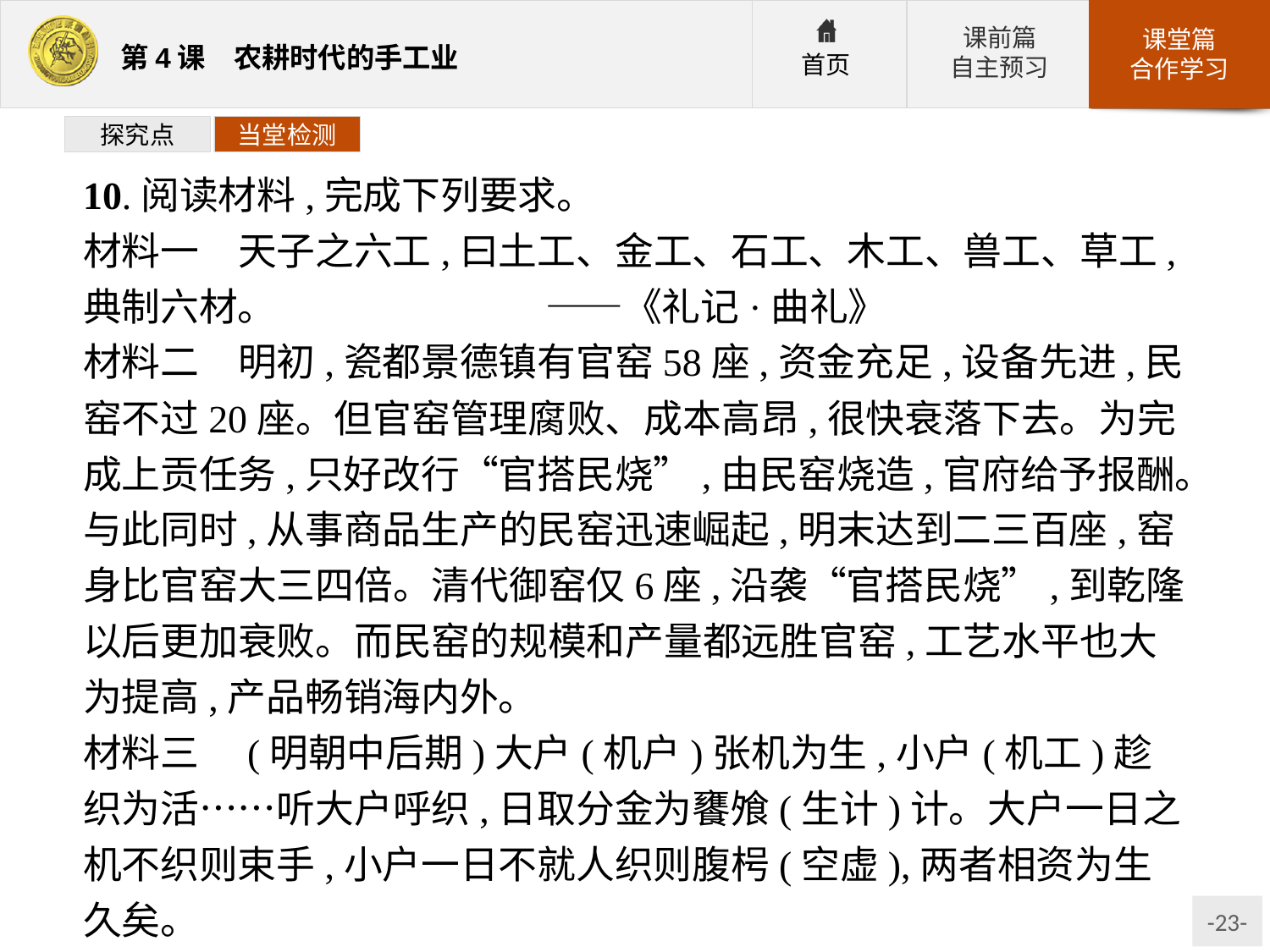

探究点
当堂检测
10.阅读材料,完成下列要求。
材料一　天子之六工,曰土工、金工、石工、木工、兽工、草工,典制六材。                               ——《礼记·曲礼》
材料二　明初,瓷都景德镇有官窑58座,资金充足,设备先进,民窑不过20座。但官窑管理腐败、成本高昂,很快衰落下去。为完成上贡任务,只好改行“官搭民烧”,由民窑烧造,官府给予报酬。与此同时,从事商品生产的民窑迅速崛起,明末达到二三百座,窑身比官窑大三四倍。清代御窑仅6座,沿袭“官搭民烧”,到乾隆以后更加衰败。而民窑的规模和产量都远胜官窑,工艺水平也大为提高,产品畅销海内外。
材料三　(明朝中后期)大户(机户)张机为生,小户(机工)趁织为活……听大户呼织,日取分金为饔飧(生计)计。大户一日之机不织则束手,小户一日不就人织则腹枵(空虚),两者相资为生久矣。
——[明]蒋以化